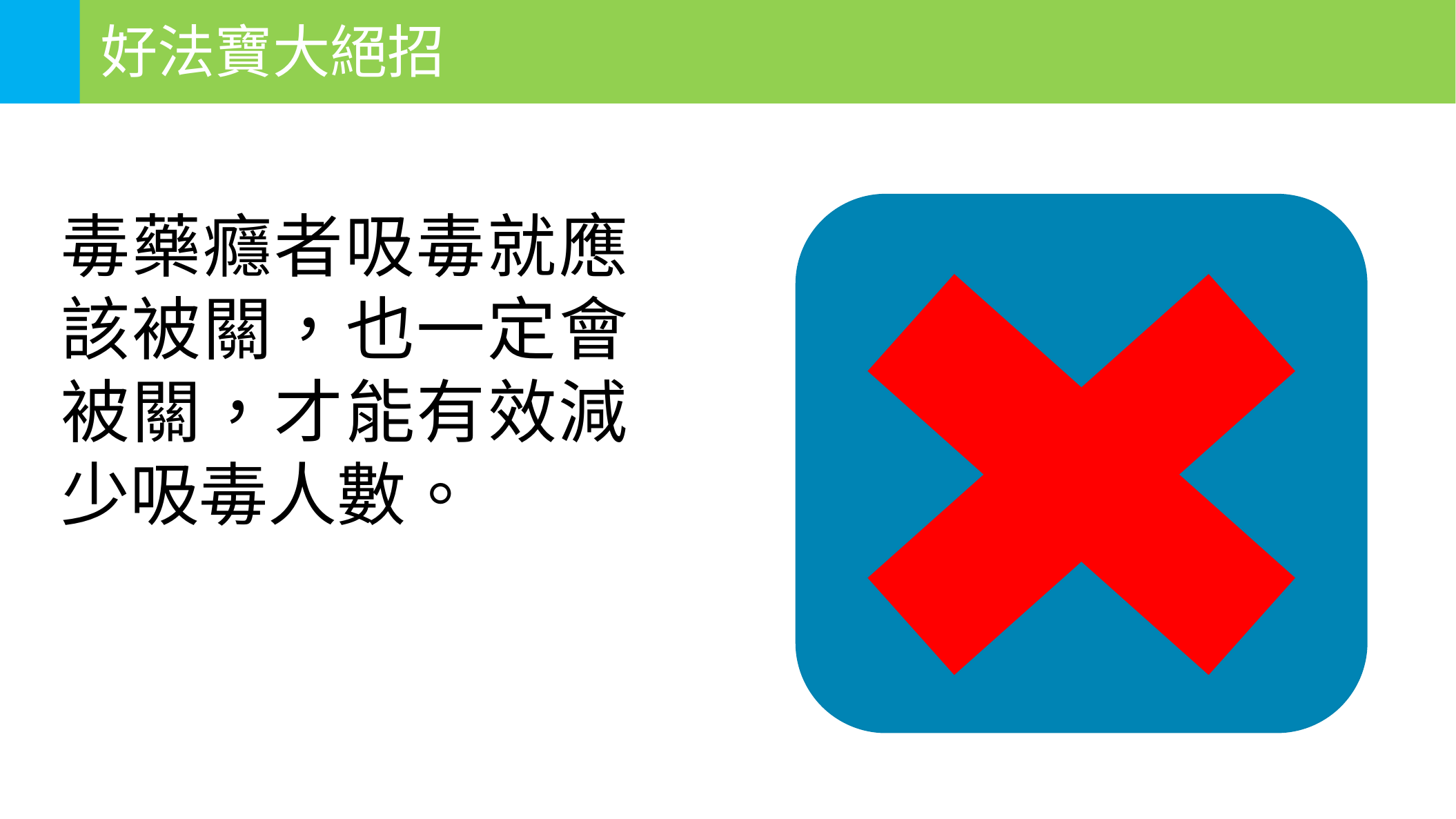

好法寶大絕招

毒藥癮者吸毒就應該被關，也一定會被關，才能有效減少吸毒人數。